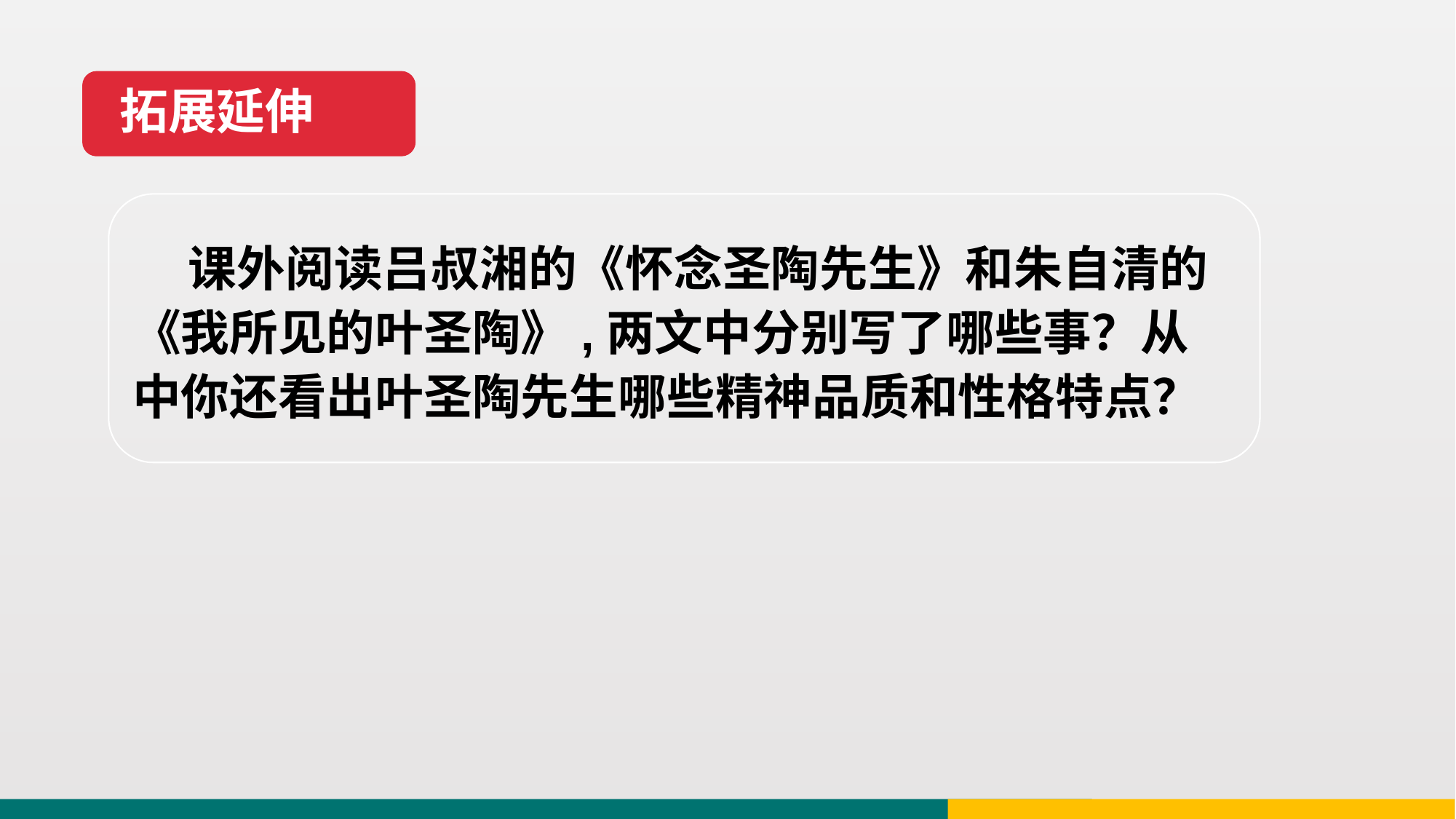

拓展延伸
    课外阅读吕叔湘的《怀念圣陶先生》和朱自清的《我所见的叶圣陶》,两文中分别写了哪些事？从中你还看出叶圣陶先生哪些精神品质和性格特点？